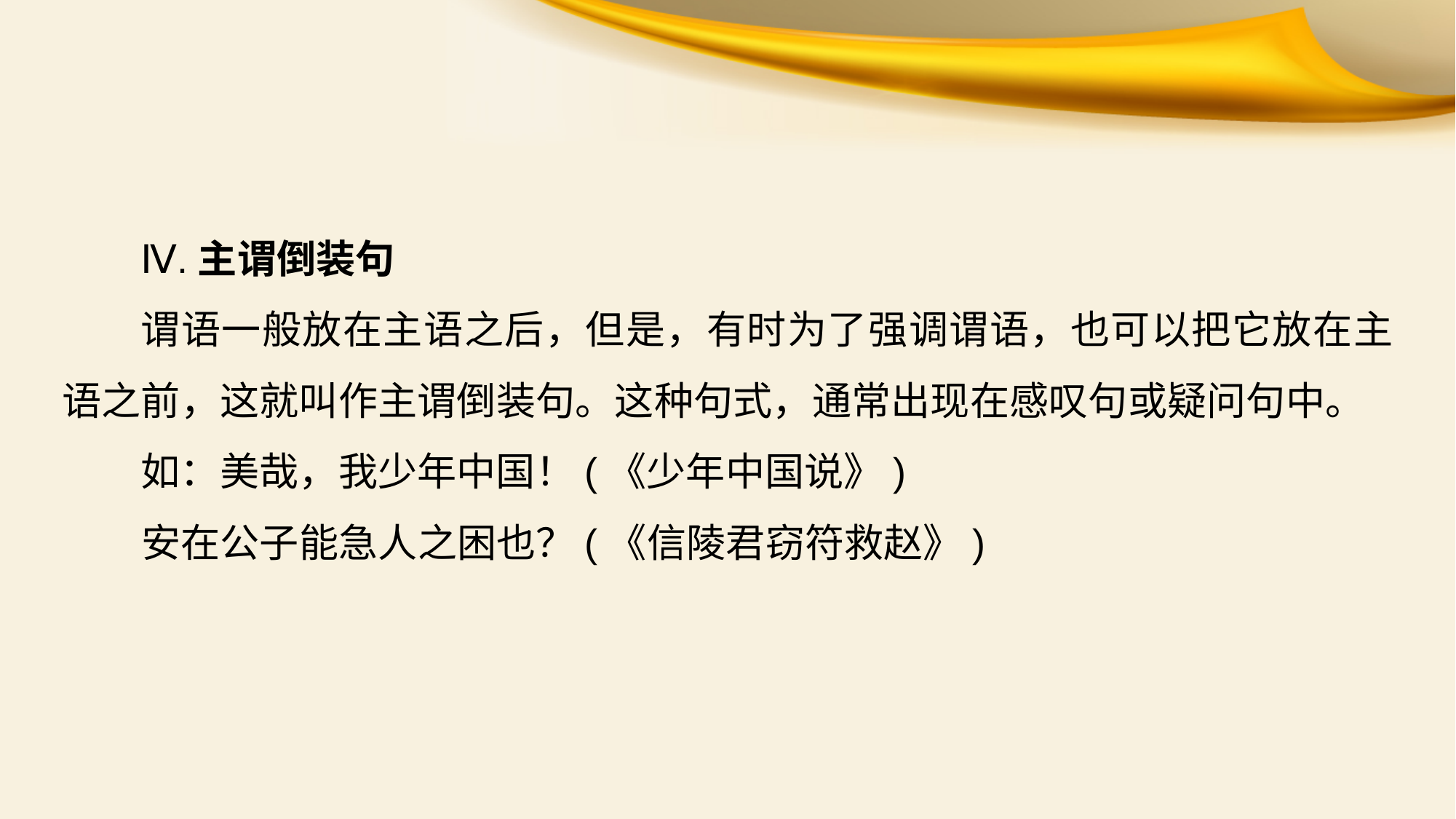

Ⅳ.主谓倒装句
谓语一般放在主语之后，但是，有时为了强调谓语，也可以把它放在主语之前，这就叫作主谓倒装句。这种句式，通常出现在感叹句或疑问句中。
如：美哉，我少年中国！(《少年中国说》)
安在公子能急人之困也？(《信陵君窃符救赵》)